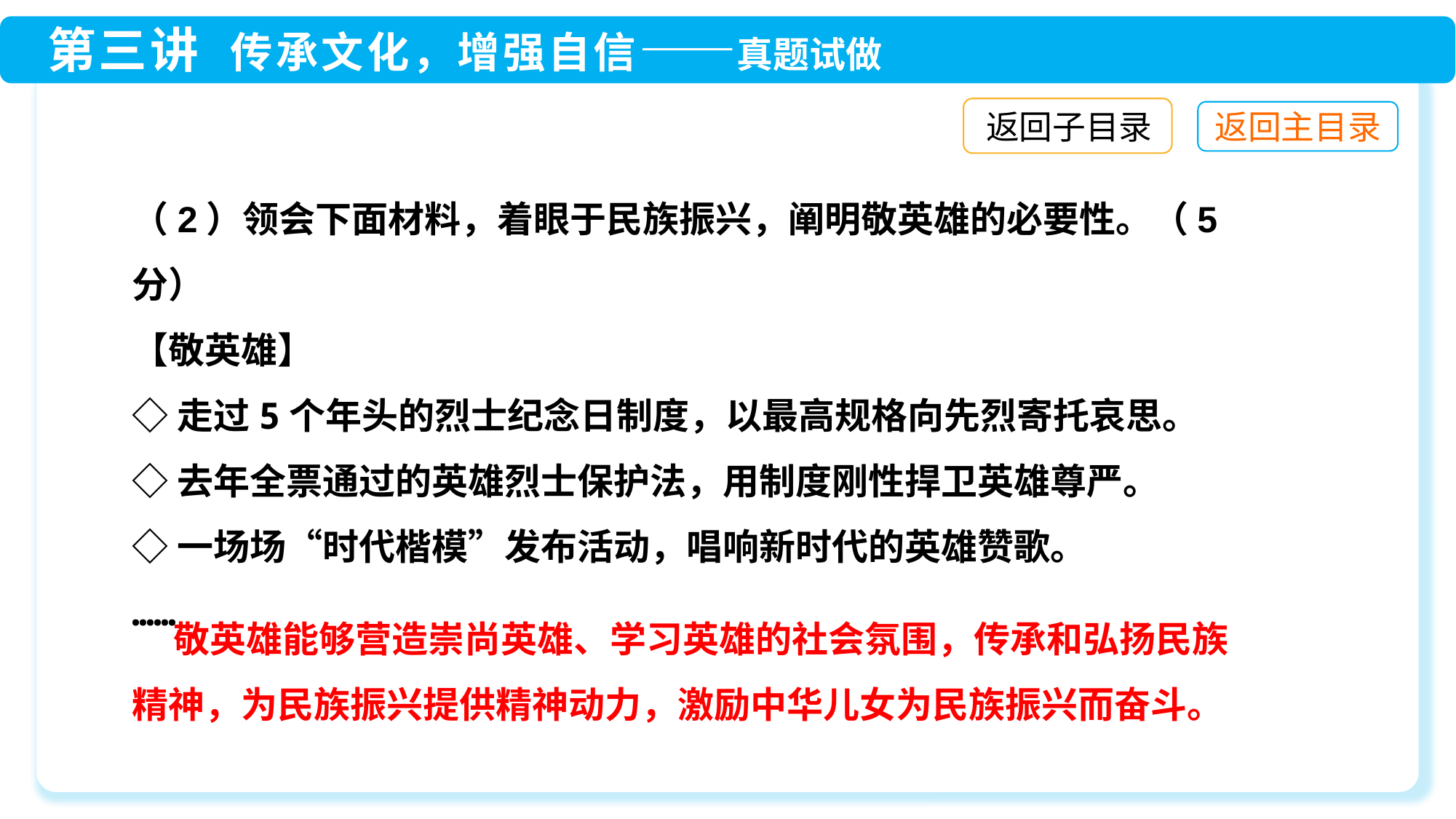

返回子目录

（2）领会下面材料，着眼于民族振兴，阐明敬英雄的必要性。（5分）
【敬英雄】
◇走过5个年头的烈士纪念日制度，以最高规格向先烈寄托哀思。
◇去年全票通过的英雄烈士保护法，用制度刚性捍卫英雄尊严。
◇一场场“时代楷模”发布活动，唱响新时代的英雄赞歌。
……
    敬英雄能够营造崇尚英雄、学习英雄的社会氛围，传承和弘扬民族精神，为民族振兴提供精神动力，激励中华儿女为民族振兴而奋斗。